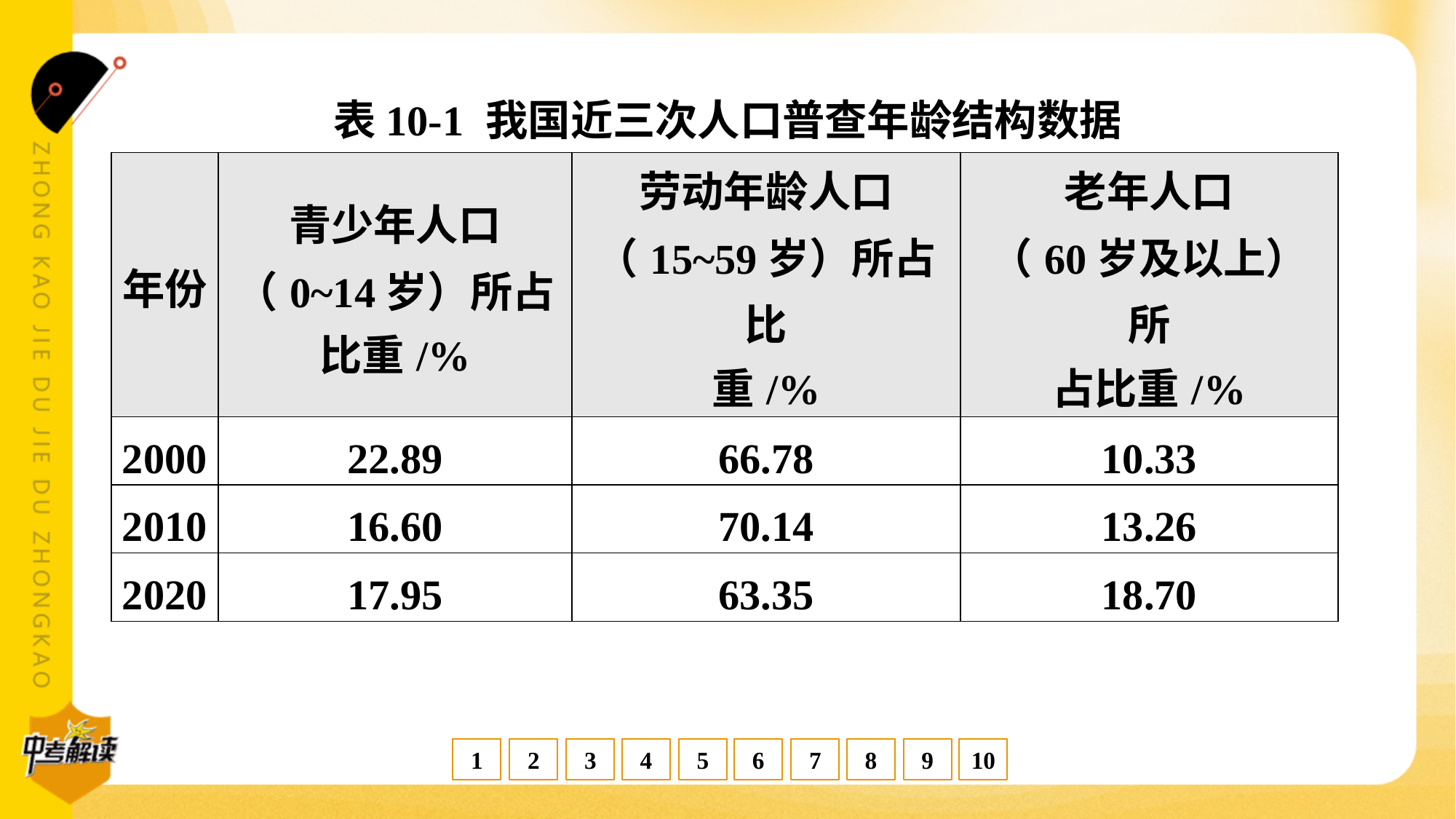

表10-1 我国近三次人口普查年龄结构数据
| 年份 | 青少年人口 （0~14岁）所占 比重/% | 劳动年龄人口 （15~59岁）所占比 重/% | 老年人口 （60岁及以上）所 占比重/% |
| --- | --- | --- | --- |
| 2000 | 22.89 | 66.78 | 10.33 |
| 2010 | 16.60 | 70.14 | 13.26 |
| 2020 | 17.95 | 63.35 | 18.70 |